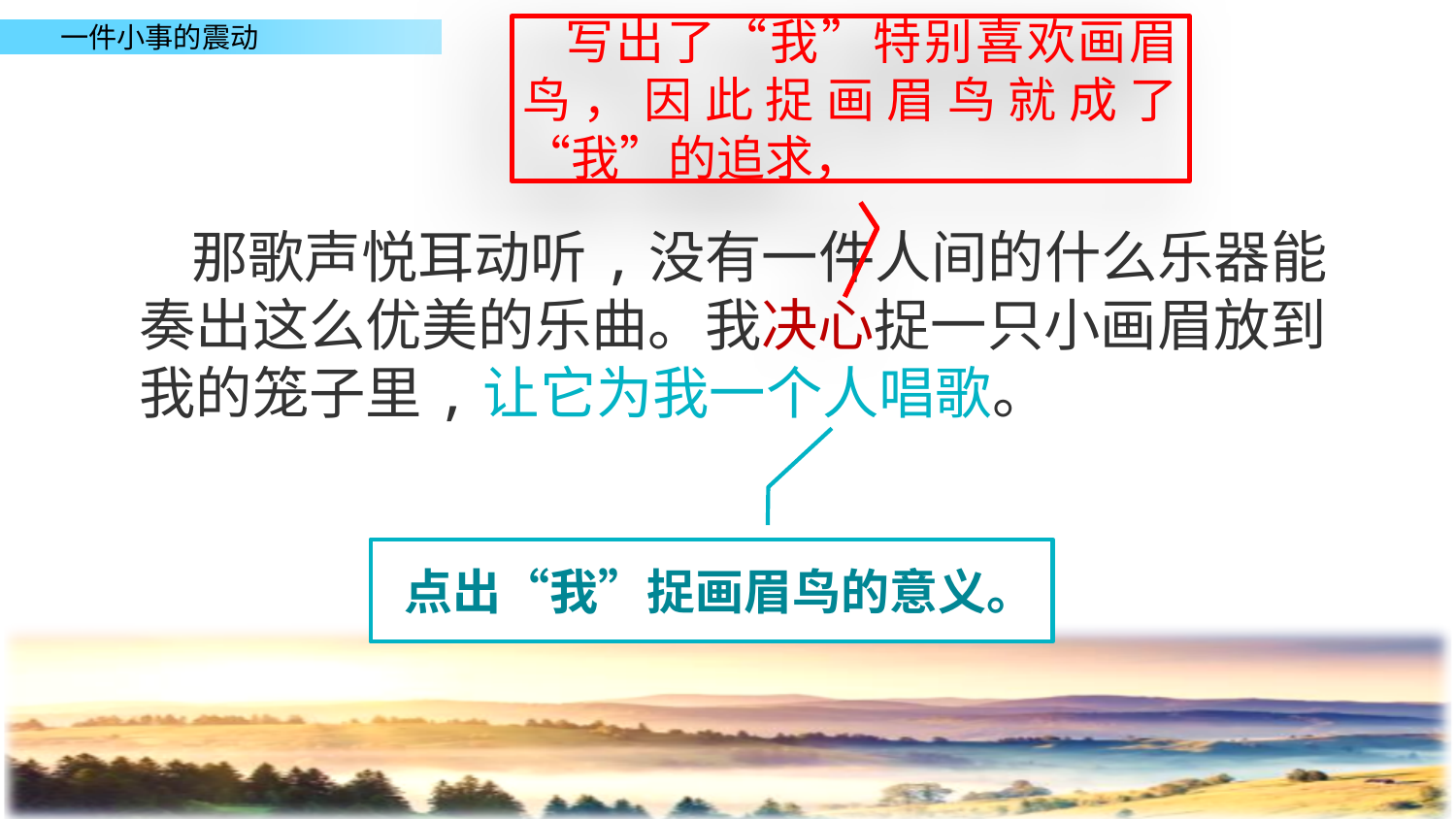

写出了“我”特别喜欢画眉鸟，因此捉画眉鸟就成了“我”的追求，
              那歌声悦耳动听,没有一件人间的什么乐器能奏出这么优美的乐曲。我决心捉一只小画眉放到我的笼子里,让它为我一个人唱歌。
 点出“我”捉画眉鸟的意义。